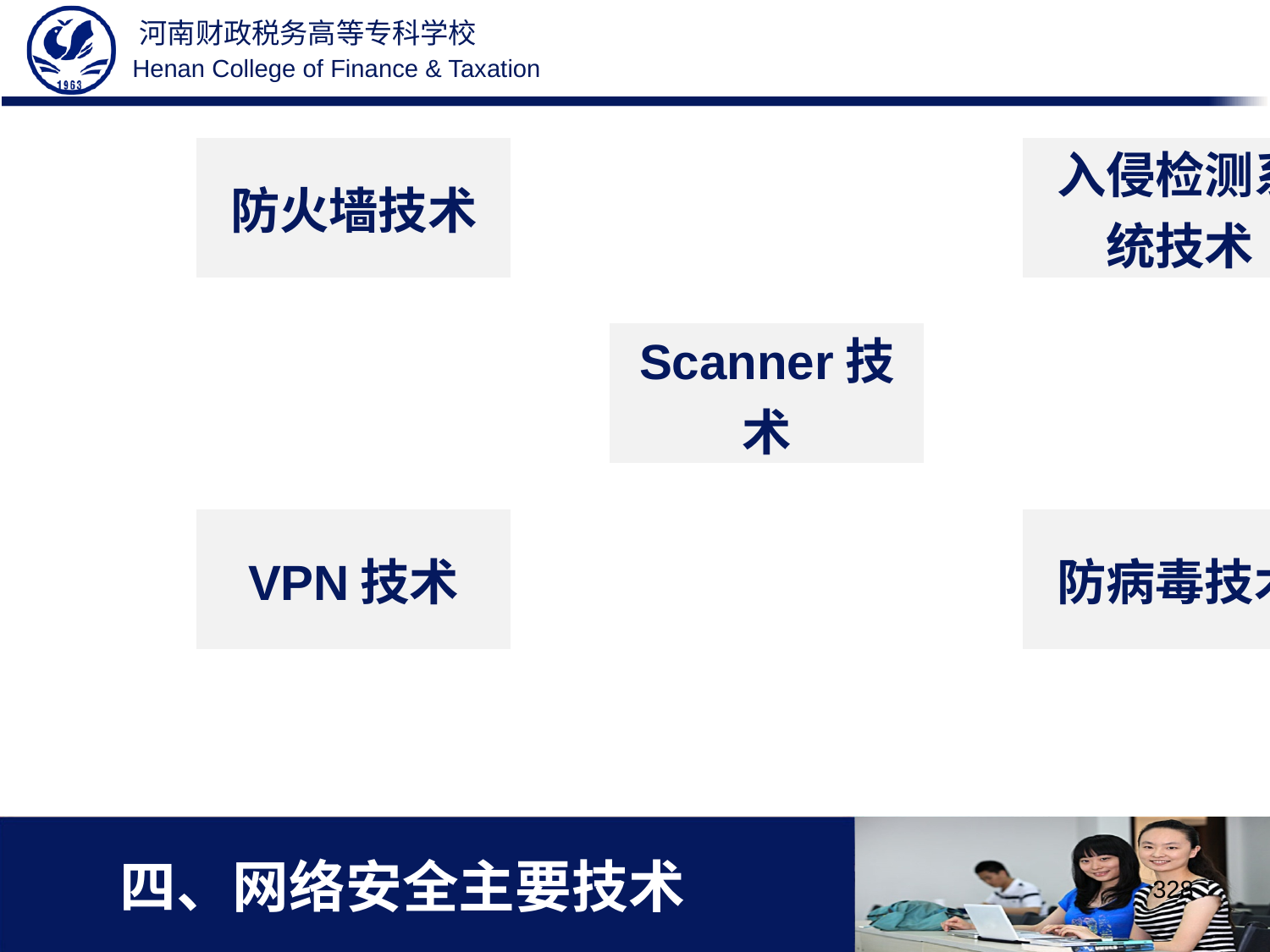

防火墙技术
入侵检测系统技术
Scanner技术
VPN技术
防病毒技术
# 四、网络安全主要技术
328